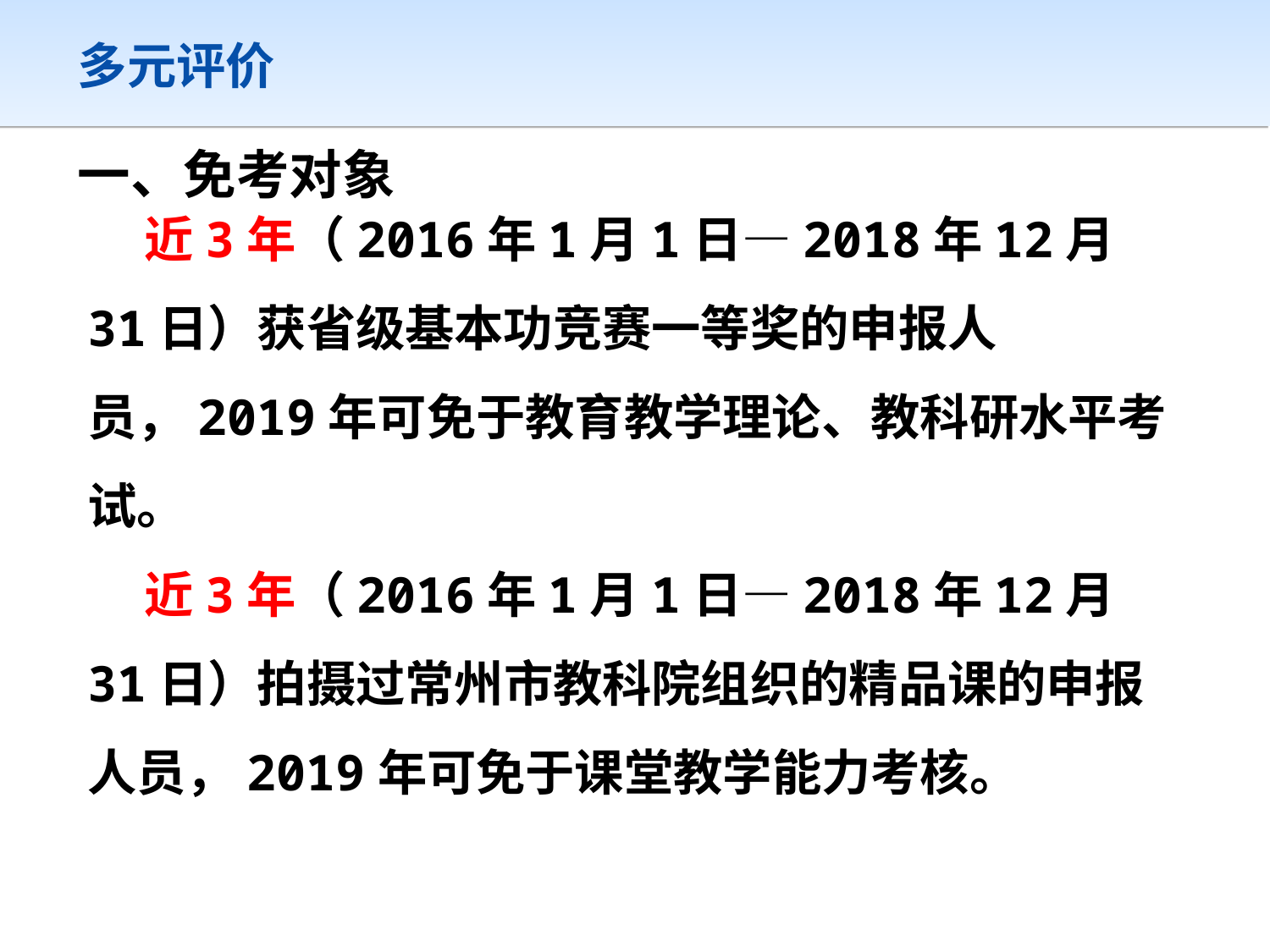

# 多元评价
一、免考对象

近3年（2016年1月1日—2018年12月31日）获省级基本功竞赛一等奖的申报人员，2019年可免于教育教学理论、教科研水平考试。
近3年（2016年1月1日—2018年12月31日）拍摄过常州市教科院组织的精品课的申报人员，2019年可免于课堂教学能力考核。